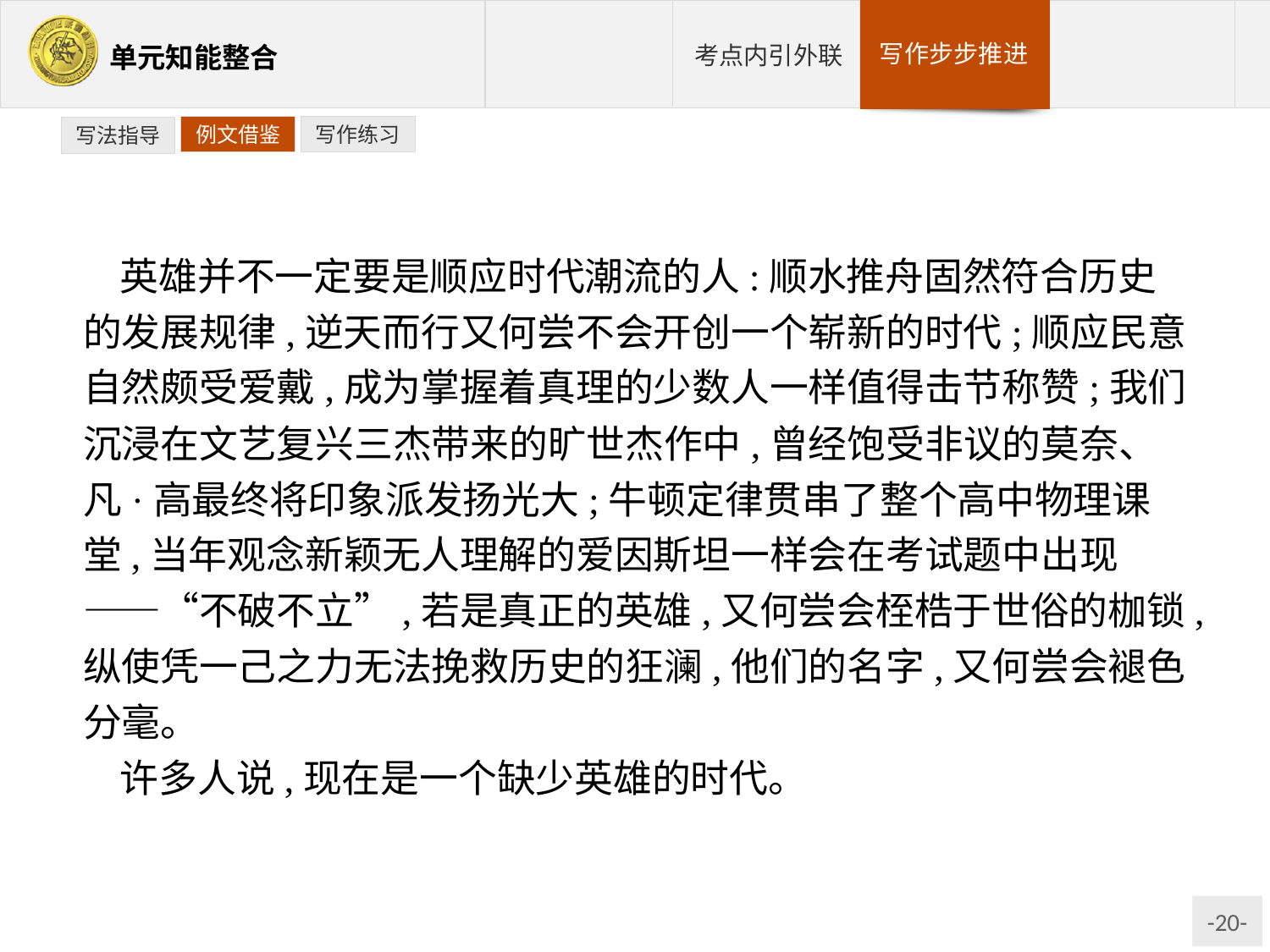

例文借鉴
写作练习
写法指导
英雄并不一定要是顺应时代潮流的人:顺水推舟固然符合历史的发展规律,逆天而行又何尝不会开创一个崭新的时代;顺应民意自然颇受爱戴,成为掌握着真理的少数人一样值得击节称赞;我们沉浸在文艺复兴三杰带来的旷世杰作中,曾经饱受非议的莫奈、凡·高最终将印象派发扬光大;牛顿定律贯串了整个高中物理课堂,当年观念新颖无人理解的爱因斯坦一样会在考试题中出现——“不破不立”,若是真正的英雄,又何尝会桎梏于世俗的枷锁,纵使凭一己之力无法挽救历史的狂澜,他们的名字,又何尝会褪色分毫。
许多人说,现在是一个缺少英雄的时代。